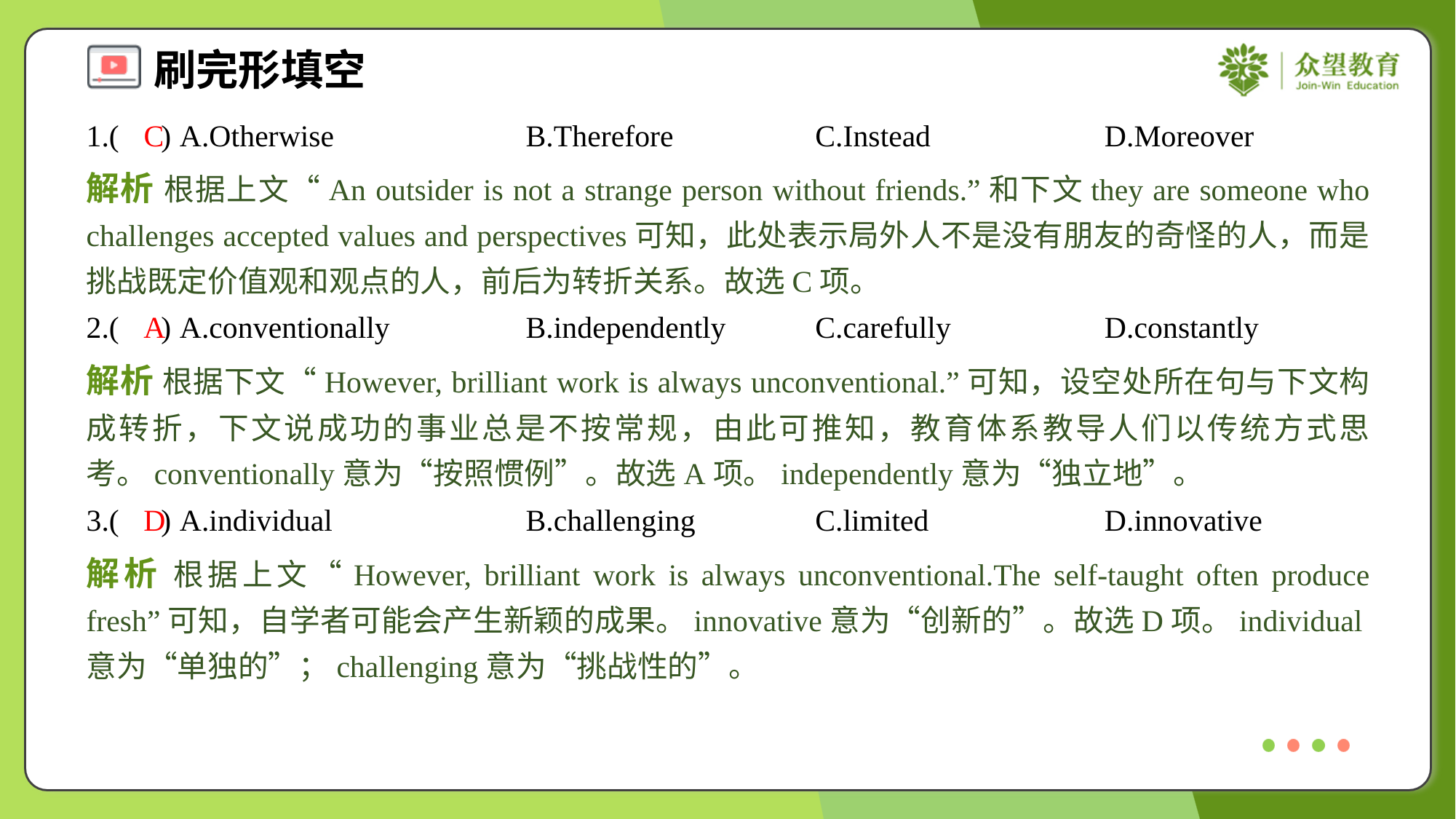

1.(     ) A.Otherwise	B.Therefore	C.Instead	D.Moreover
C
解析 根据上文“An outsider is not a strange person without friends.”和下文they are someone who challenges accepted values and perspectives可知，此处表示局外人不是没有朋友的奇怪的人，而是挑战既定价值观和观点的人，前后为转折关系。故选C项。
2.(     ) A.conventionally	B.independently	C.carefully	D.constantly
A
解析 根据下文“However, brilliant work is always unconventional.”可知，设空处所在句与下文构成转折，下文说成功的事业总是不按常规，由此可推知，教育体系教导人们以传统方式思考。conventionally意为“按照惯例”。故选A项。independently意为“独立地”。
3.(     ) A.individual	B.challenging	C.limited	D.innovative
D
解析 根据上文“However, brilliant work is always unconventional.The self-taught often produce fresh”可知，自学者可能会产生新颖的成果。innovative意为“创新的”。故选D项。individual意为“单独的”；challenging意为“挑战性的”。